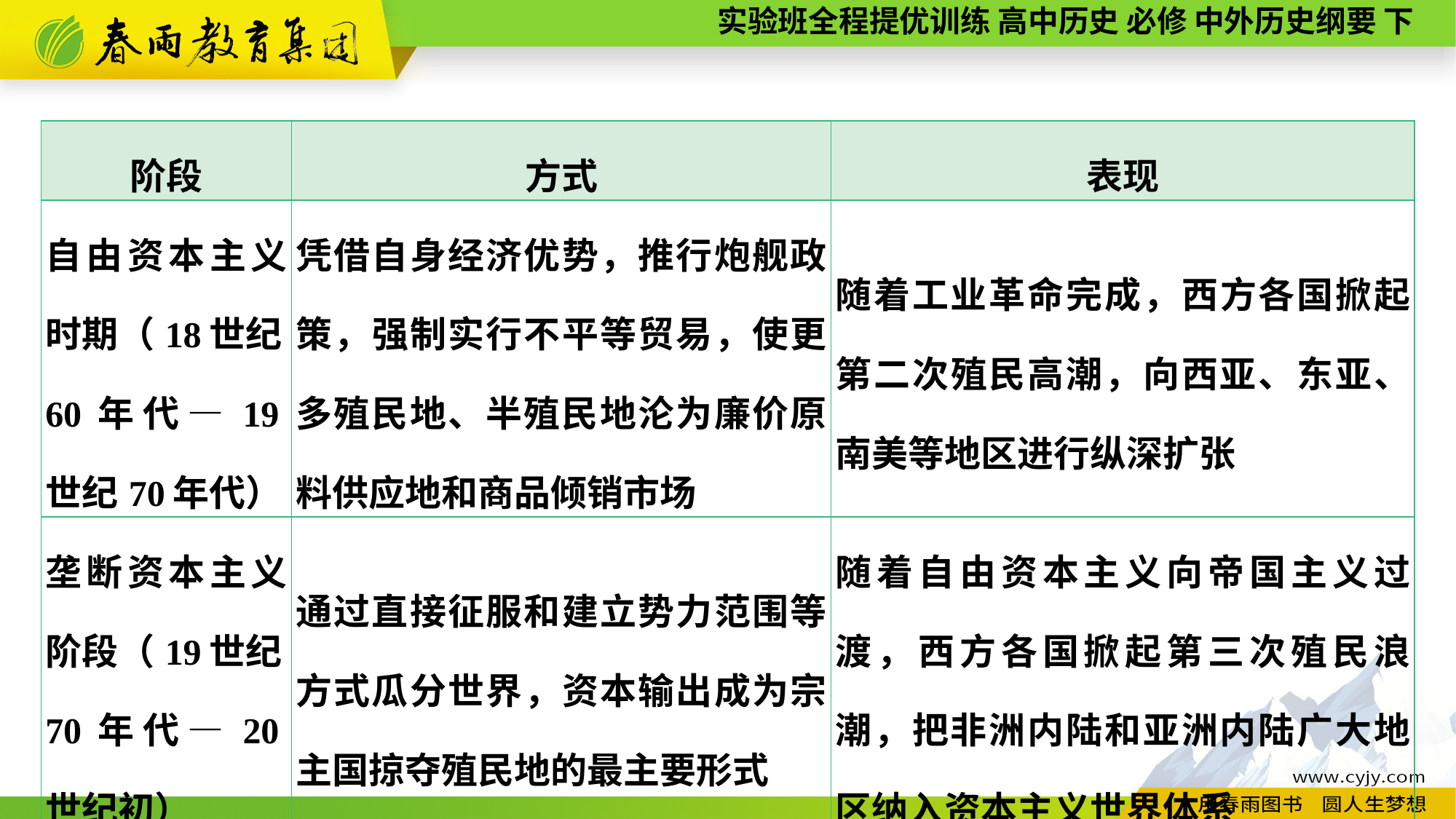

| 阶段 | 方式 | 表现 |
| --- | --- | --- |
| 自由资本主义时期（18世纪60年代—19世纪70年代） | 凭借自身经济优势，推行炮舰政策，强制实行不平等贸易，使更多殖民地、半殖民地沦为廉价原料供应地和商品倾销市场 | 随着工业革命完成，西方各国掀起第二次殖民高潮，向西亚、东亚、南美等地区进行纵深扩张 |
| 垄断资本主义阶段（19世纪70年代—20世纪初） | 通过直接征服和建立势力范围等方式瓜分世界，资本输出成为宗主国掠夺殖民地的最主要形式 | 随着自由资本主义向帝国主义过渡，西方各国掀起第三次殖民浪潮，把非洲内陆和亚洲内陆广大地区纳入资本主义世界体系 |